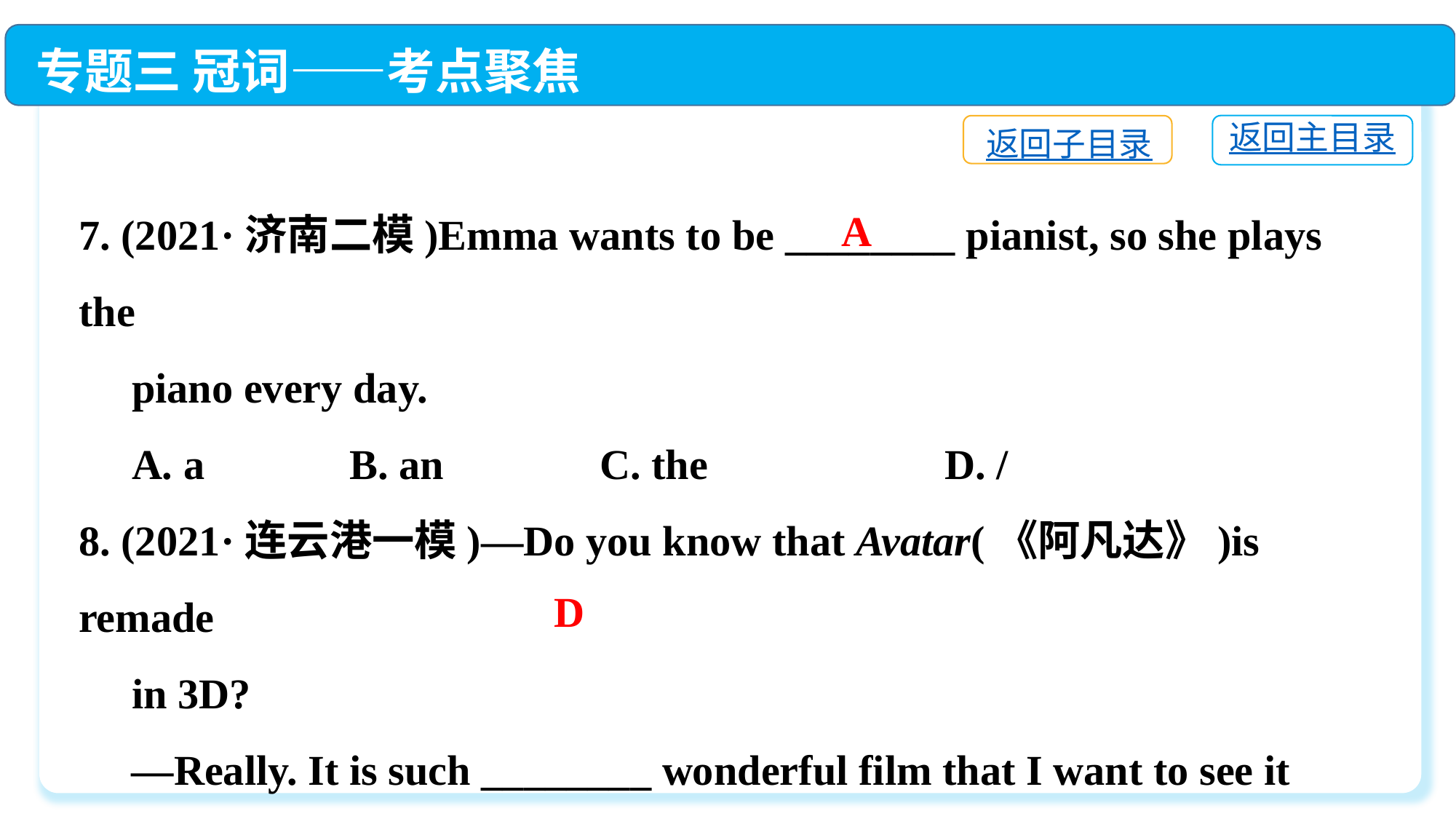

专题三 冠词——考点聚焦

返回主目录

返回子目录
7. (2021·济南二模)Emma wants to be ________ pianist, so she plays the
     piano every day.
     A. a	     B. an	        C. the	                    D. /
8. (2021·连云港一模)—Do you know that Avatar(《阿凡达》)is remade
     in 3D?
     —Really. It is such ________ wonderful film that I want to see it
 　 second time.
     A. a; the	     B. an; a	         C. the; the	          D. a; a
A

D